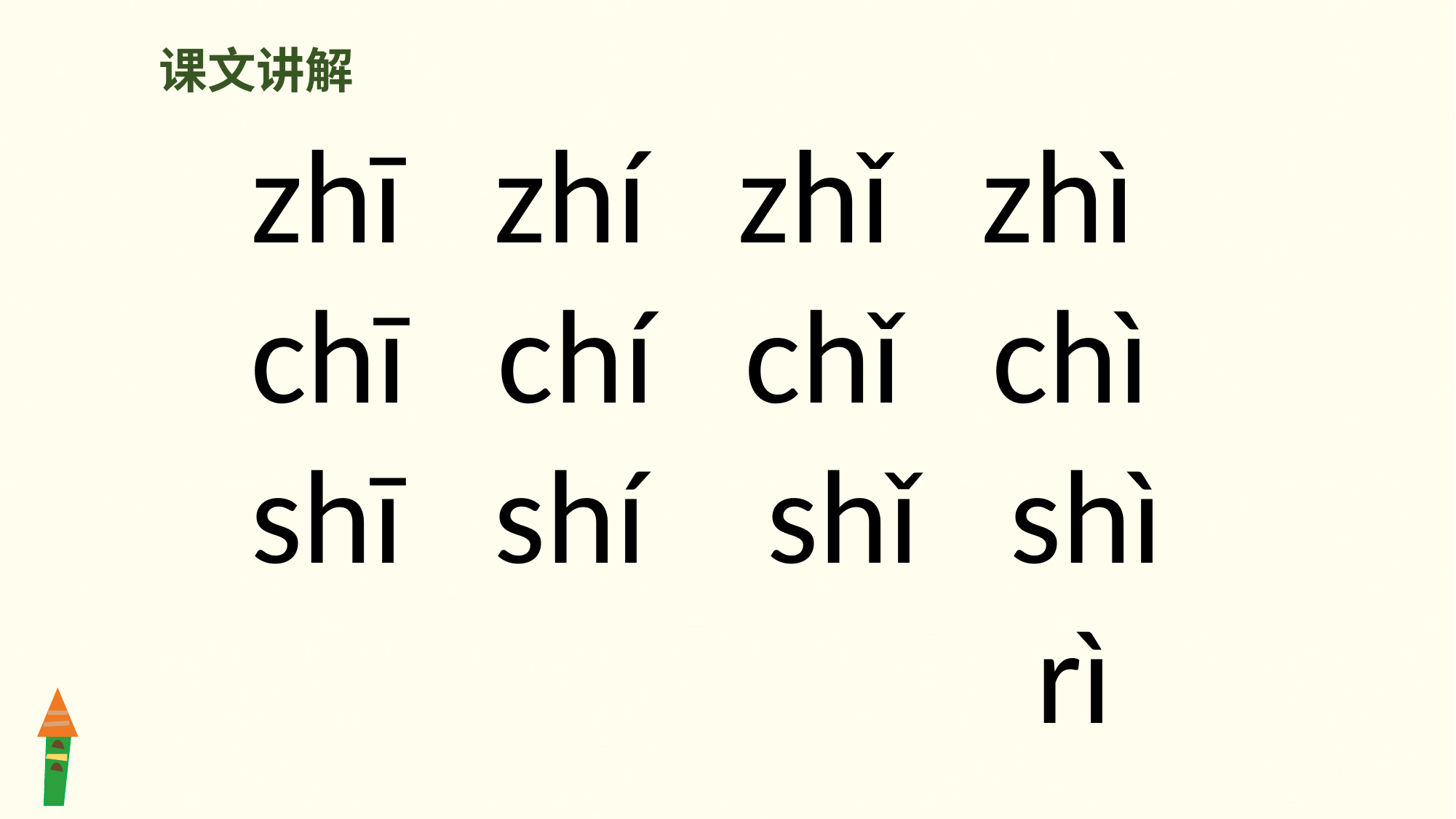

课文讲解
zhī   zhí   zhǐ   zhì  chī   chí   chǐ   chì shī   shí    shǐ   shì
                          rì